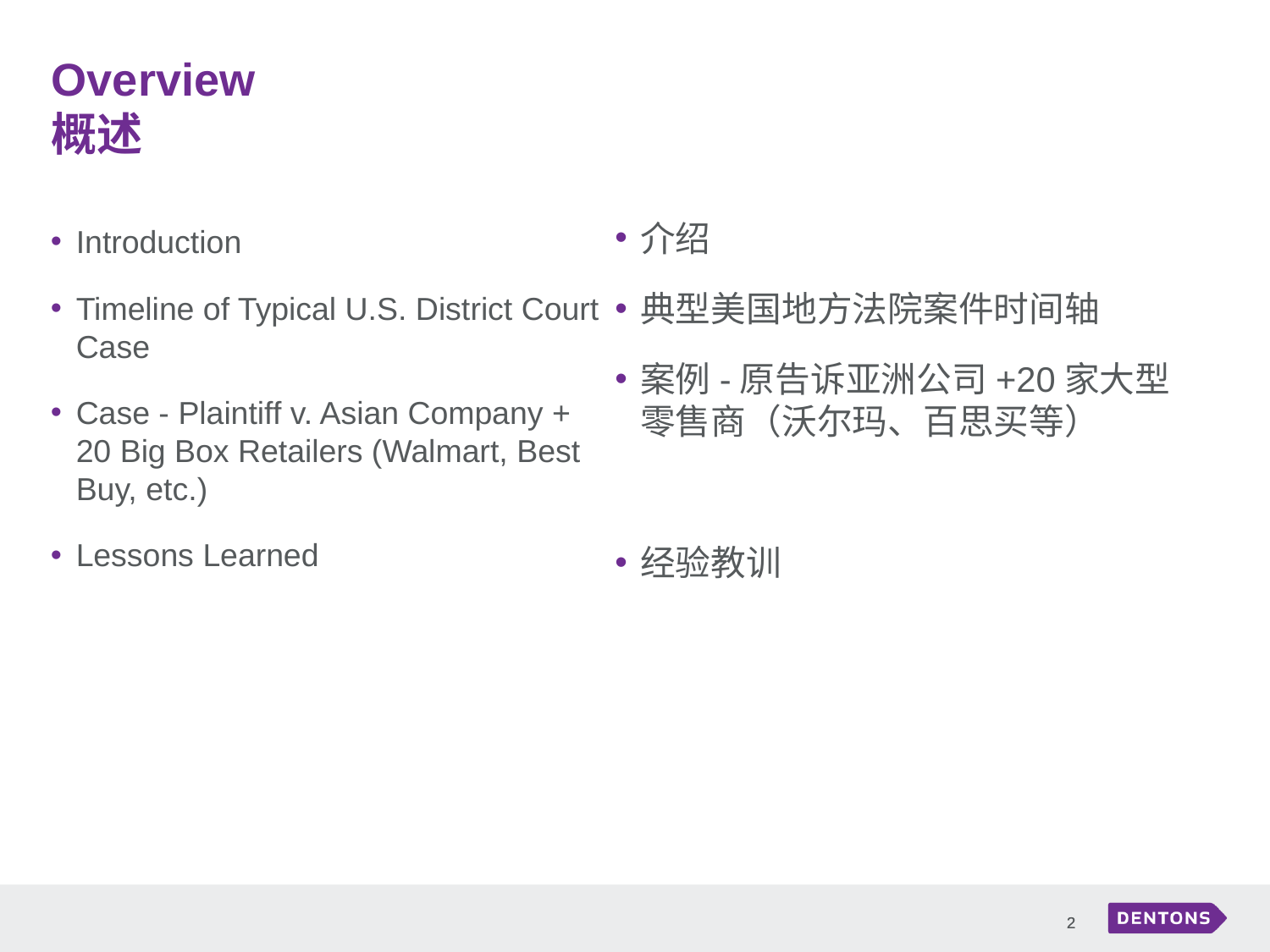

Overview
概述
介绍
典型美国地方法院案件时间轴
案例-原告诉亚洲公司+20家大型零售商（沃尔玛、百思买等）

经验教训

Introduction
Timeline of Typical U.S. District Court Case
Case - Plaintiff v. Asian Company + 20 Big Box Retailers (Walmart, Best Buy, etc.)
Lessons Learned
2
2